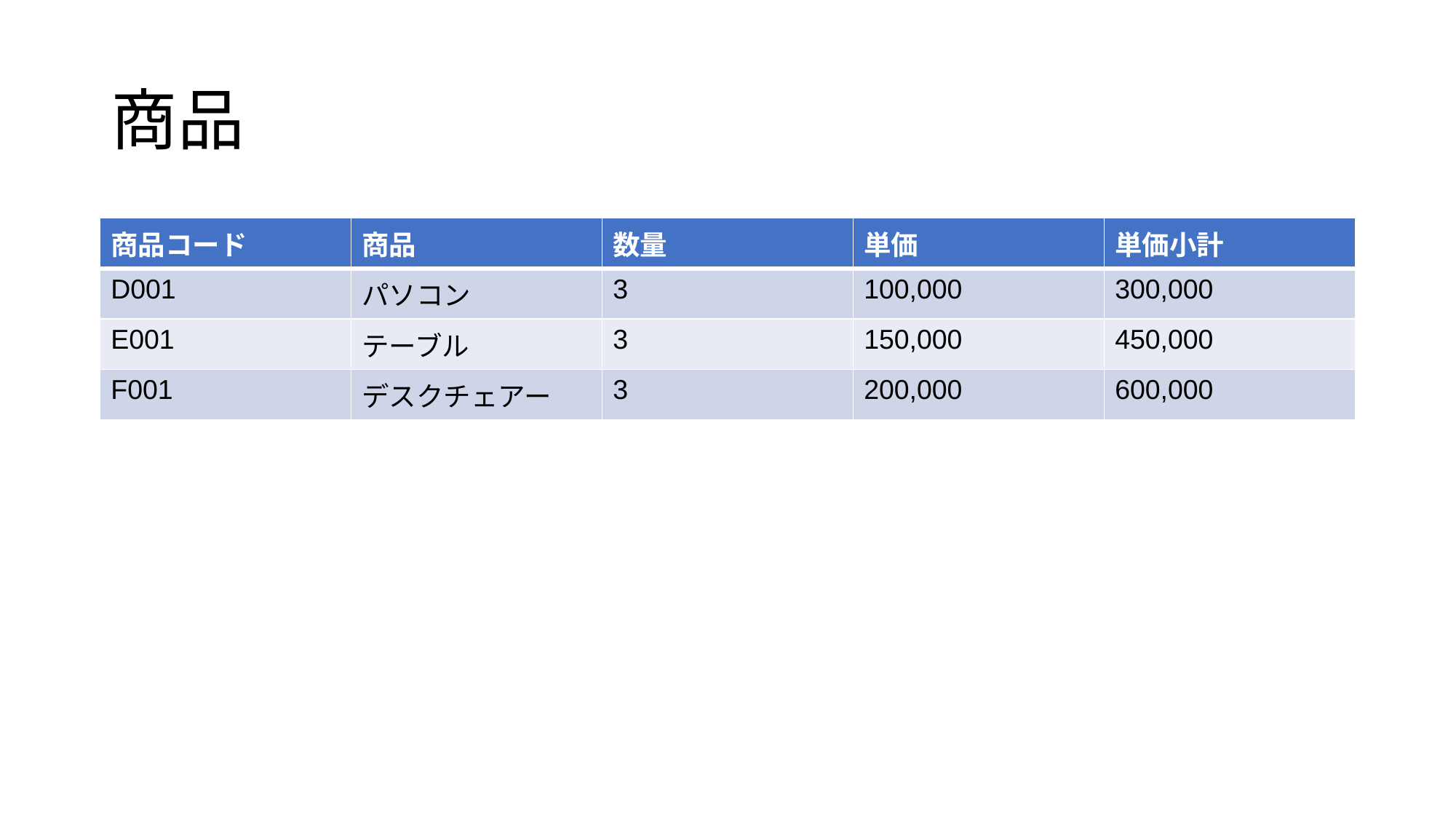

# 商品
| 商品コード | 商品 | 数量 | 単価 | 単価小計 |
| --- | --- | --- | --- | --- |
| D001 | パソコン | 3 | 100,000 | 300,000 |
| E001 | テーブル | 3 | 150,000 | 450,000 |
| F001 | デスクチェアー | 3 | 200,000 | 600,000 |